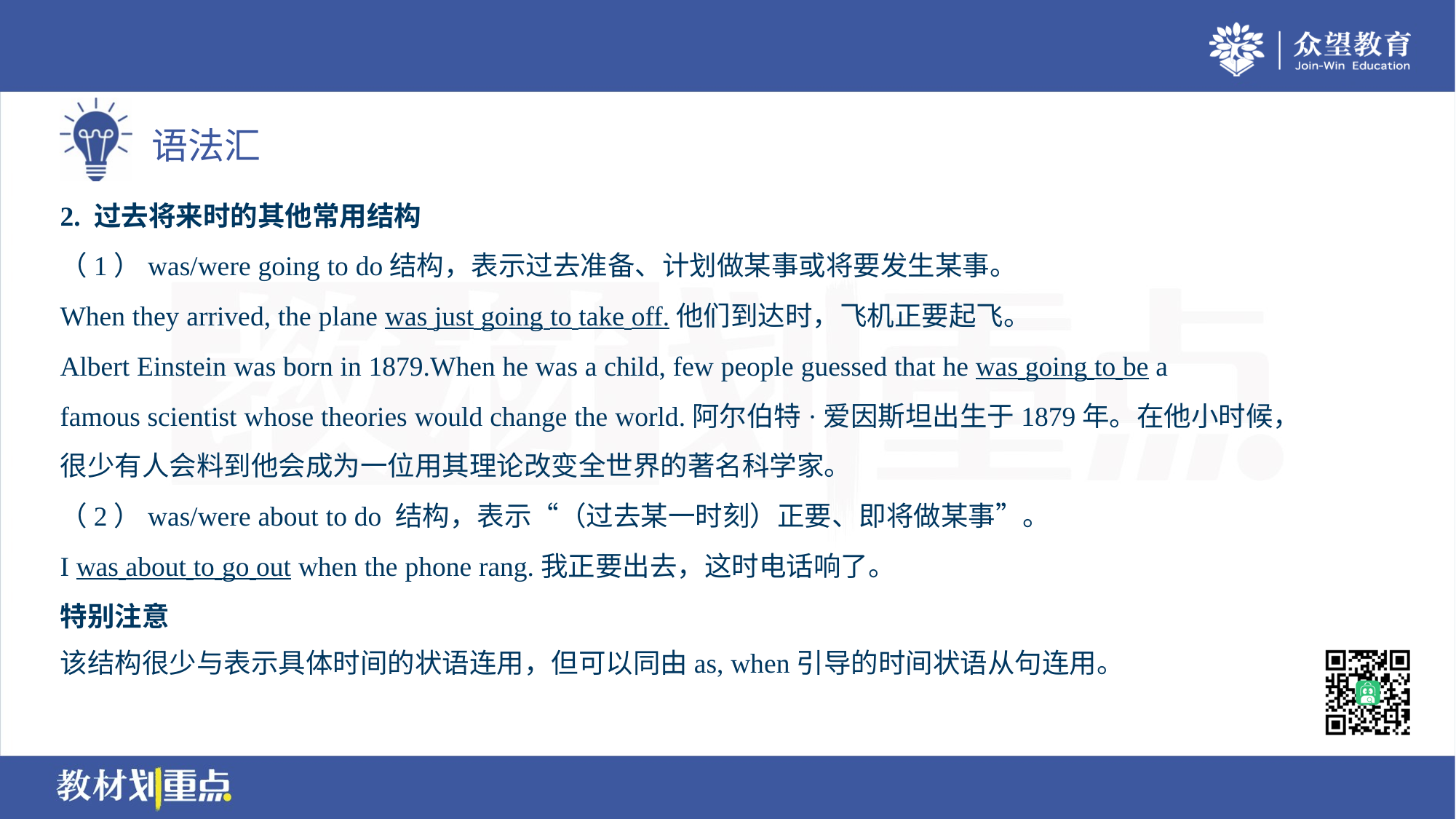

2. 过去将来时的其他常用结构
（1）was/were going to do结构，表示过去准备、计划做某事或将要发生某事。
When they arrived, the plane was just going to take off.他们到达时，飞机正要起飞。
Albert Einstein was born in 1879.When he was a child, few people guessed that he was going to be a
famous scientist whose theories would change the world.阿尔伯特·爱因斯坦出生于1879年。在他小时候，
很少有人会料到他会成为一位用其理论改变全世界的著名科学家。
（2）was/were about to do 结构，表示“（过去某一时刻）正要、即将做某事”。
I was about to go out when the phone rang.我正要出去，这时电话响了。
特别注意
该结构很少与表示具体时间的状语连用，但可以同由as, when引导的时间状语从句连用。